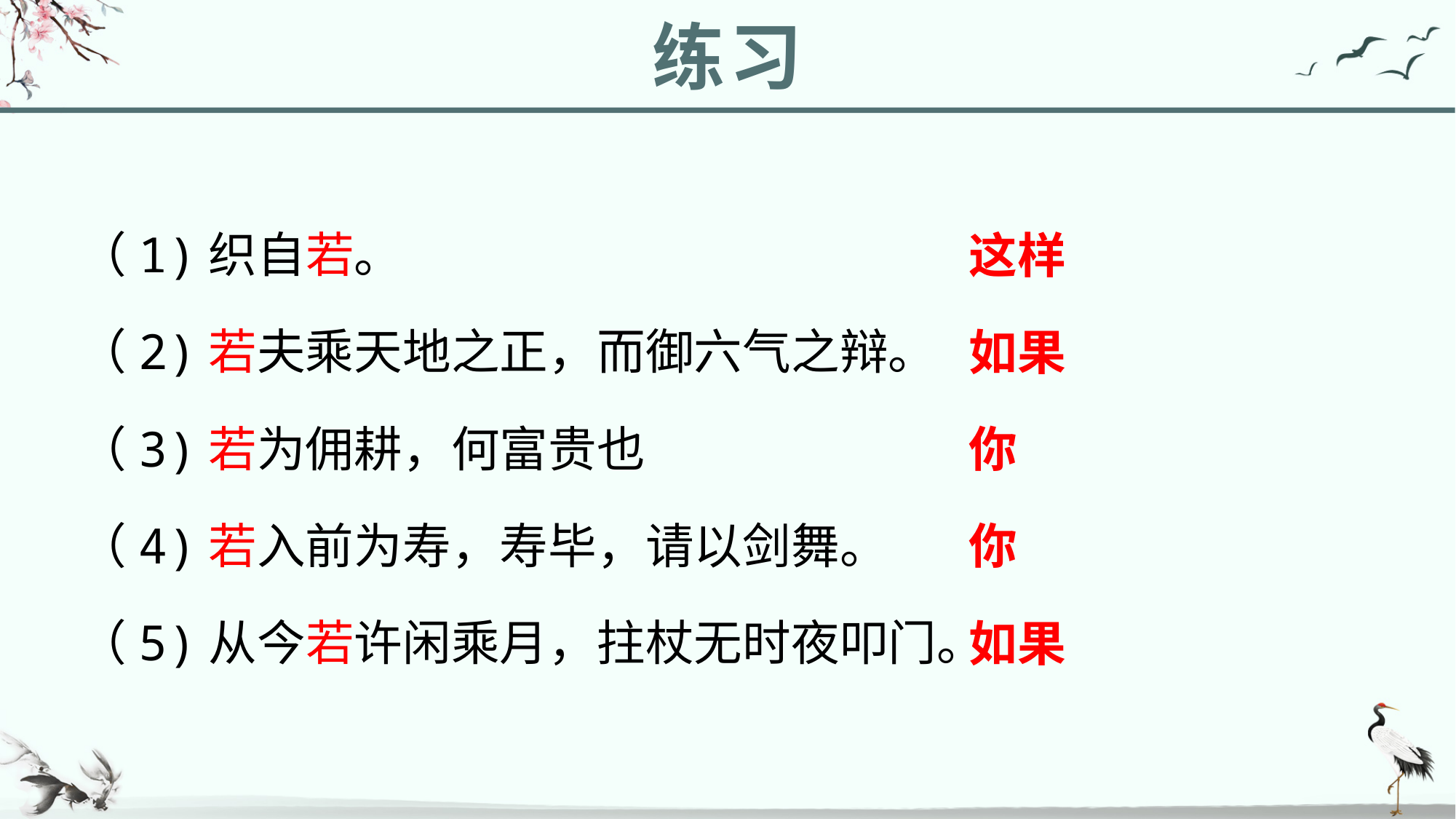

练习

（1)织自若。
（2)若夫乘天地之正，而御六气之辩。
（3)若为佣耕，何富贵也
（4)若入前为寿，寿毕，请以剑舞。
（5)从今若许闲乘月，拄杖无时夜叩门。
这样
如果
你
你
如果